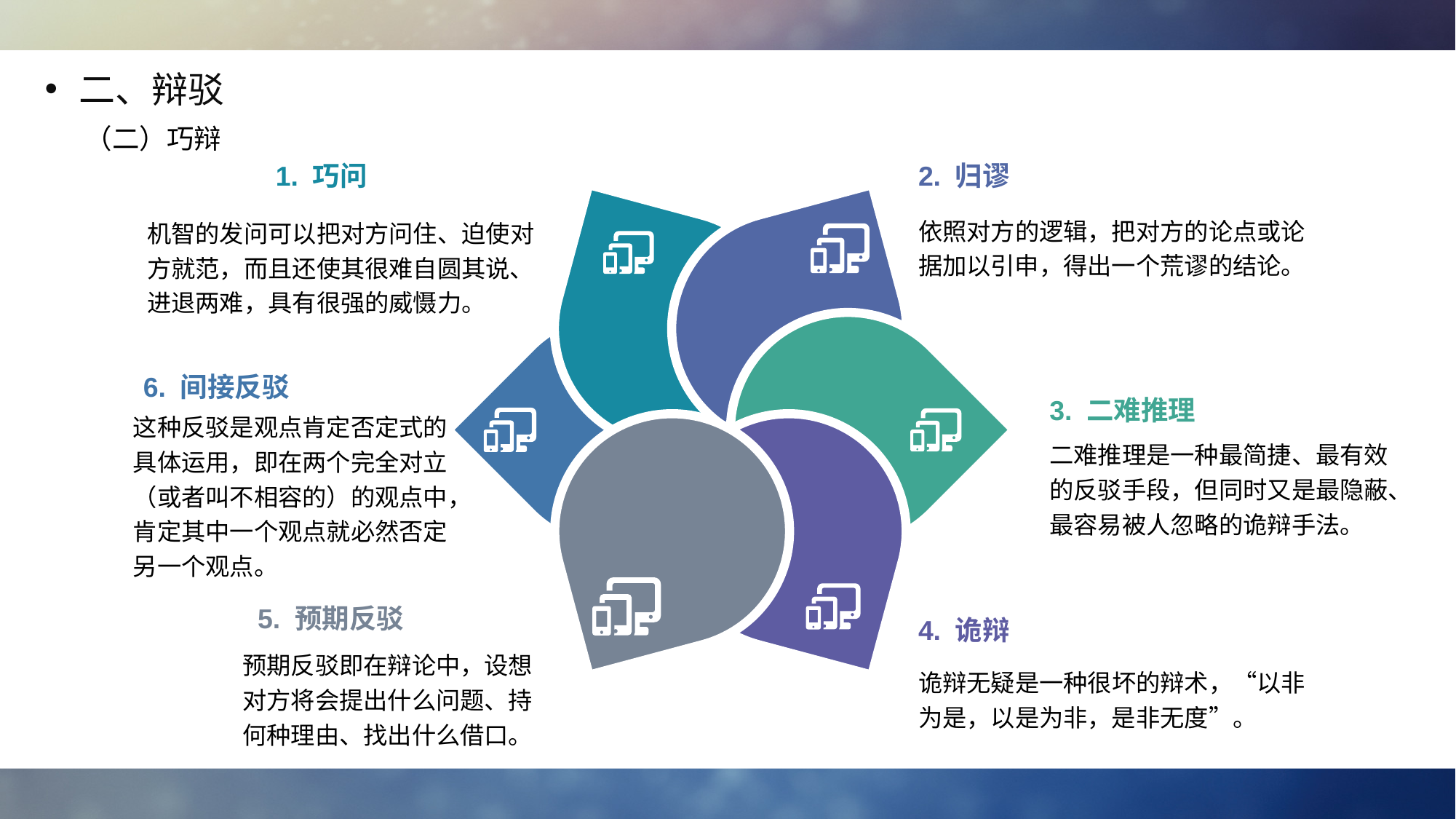

二、辩驳
（二）巧辩
1. 巧问
2. 归谬
机智的发问可以把对方问住、迫使对方就范，而且还使其很难自圆其说、进退两难，具有很强的威慑力。
依照对方的逻辑，把对方的论点或论据加以引申，得出一个荒谬的结论。

6. 间接反驳
3. 二难推理

这种反驳是观点肯定否定式的具体运用，即在两个完全对立（或者叫不相容的）的观点中，肯定其中一个观点就必然否定另一个观点。

二难推理是一种最简捷、最有效的反驳手段，但同时又是最隐蔽、最容易被人忽略的诡辩手法。

5. 预期反驳
4. 诡辩
预期反驳即在辩论中，设想对方将会提出什么问题、持何种理由、找出什么借口。
诡辩无疑是一种很坏的辩术，“以非为是，以是为非，是非无度”。